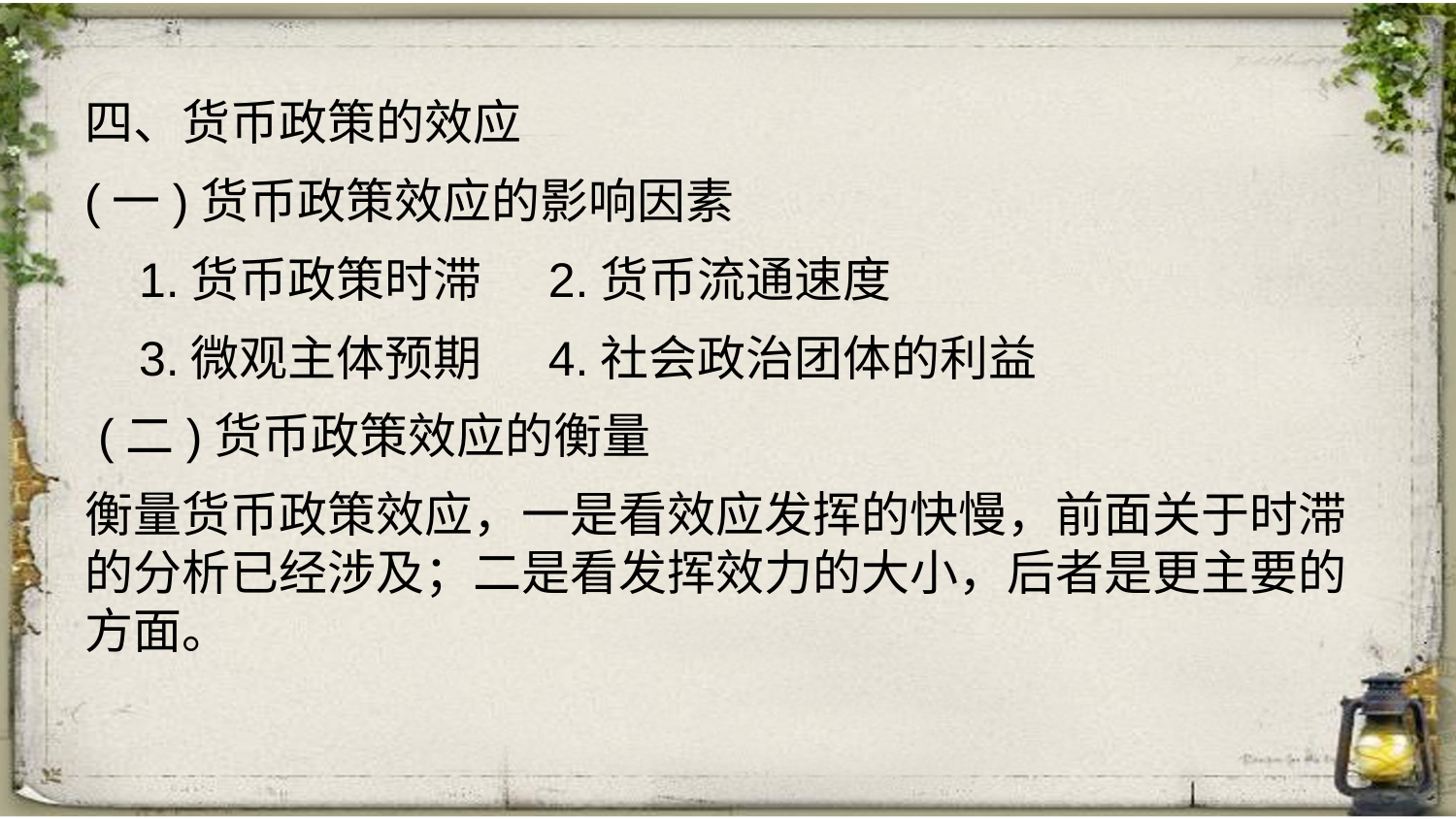

四、货币政策的效应
(一)货币政策效应的影响因素
    1.货币政策时滞     2.货币流通速度
    3.微观主体预期     4.社会政治团体的利益
 (二)货币政策效应的衡量
衡量货币政策效应，一是看效应发挥的快慢，前面关于时滞的分析已经涉及；二是看发挥效力的大小，后者是更主要的方面。